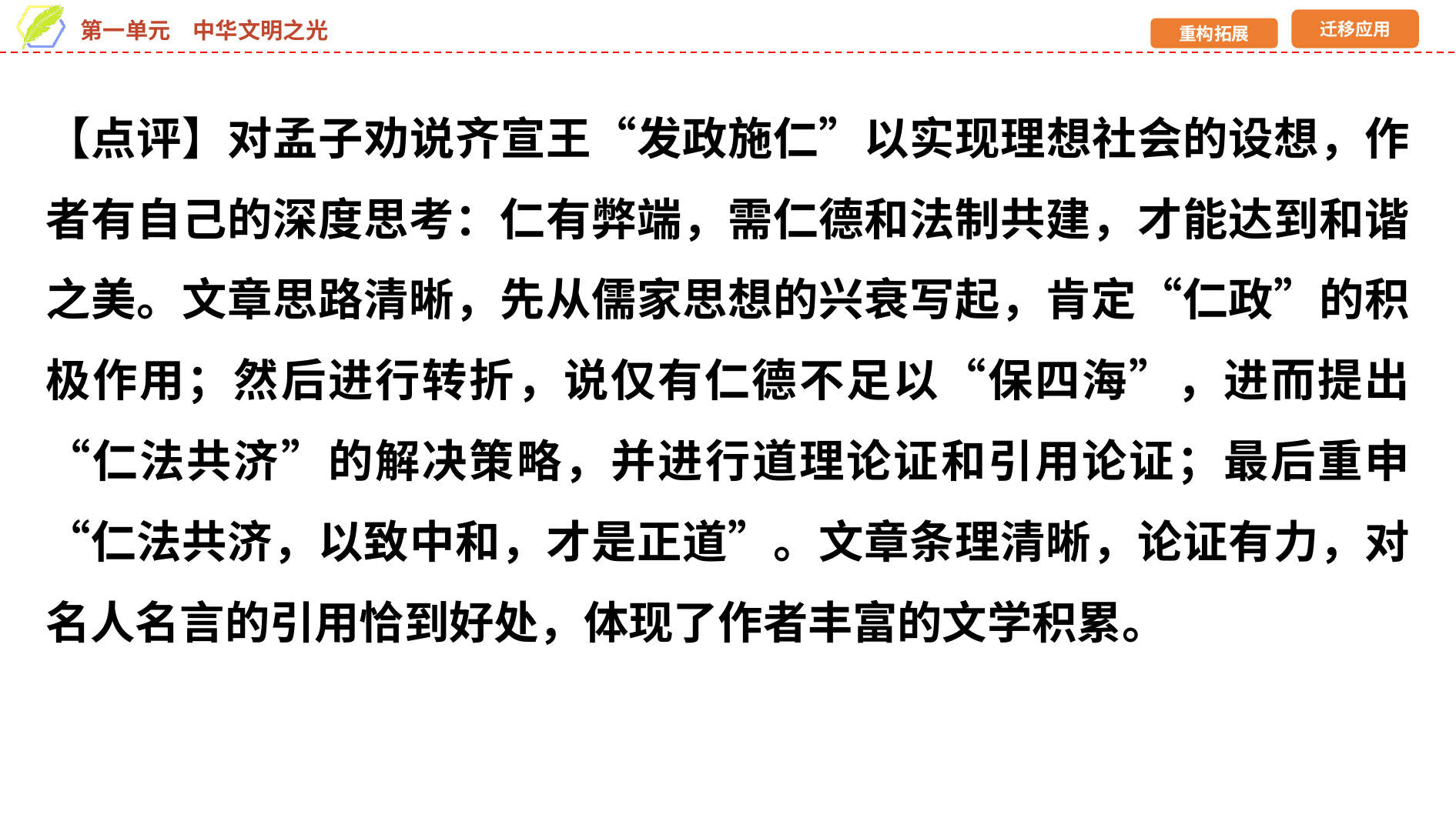

【点评】对孟子劝说齐宣王“发政施仁”以实现理想社会的设想，作者有自己的深度思考：仁有弊端，需仁德和法制共建，才能达到和谐之美。文章思路清晰，先从儒家思想的兴衰写起，肯定“仁政”的积极作用；然后进行转折，说仅有仁德不足以“保四海”，进而提出“仁法共济”的解决策略，并进行道理论证和引用论证；最后重申“仁法共济，以致中和，才是正道”。文章条理清晰，论证有力，对名人名言的引用恰到好处，体现了作者丰富的文学积累。